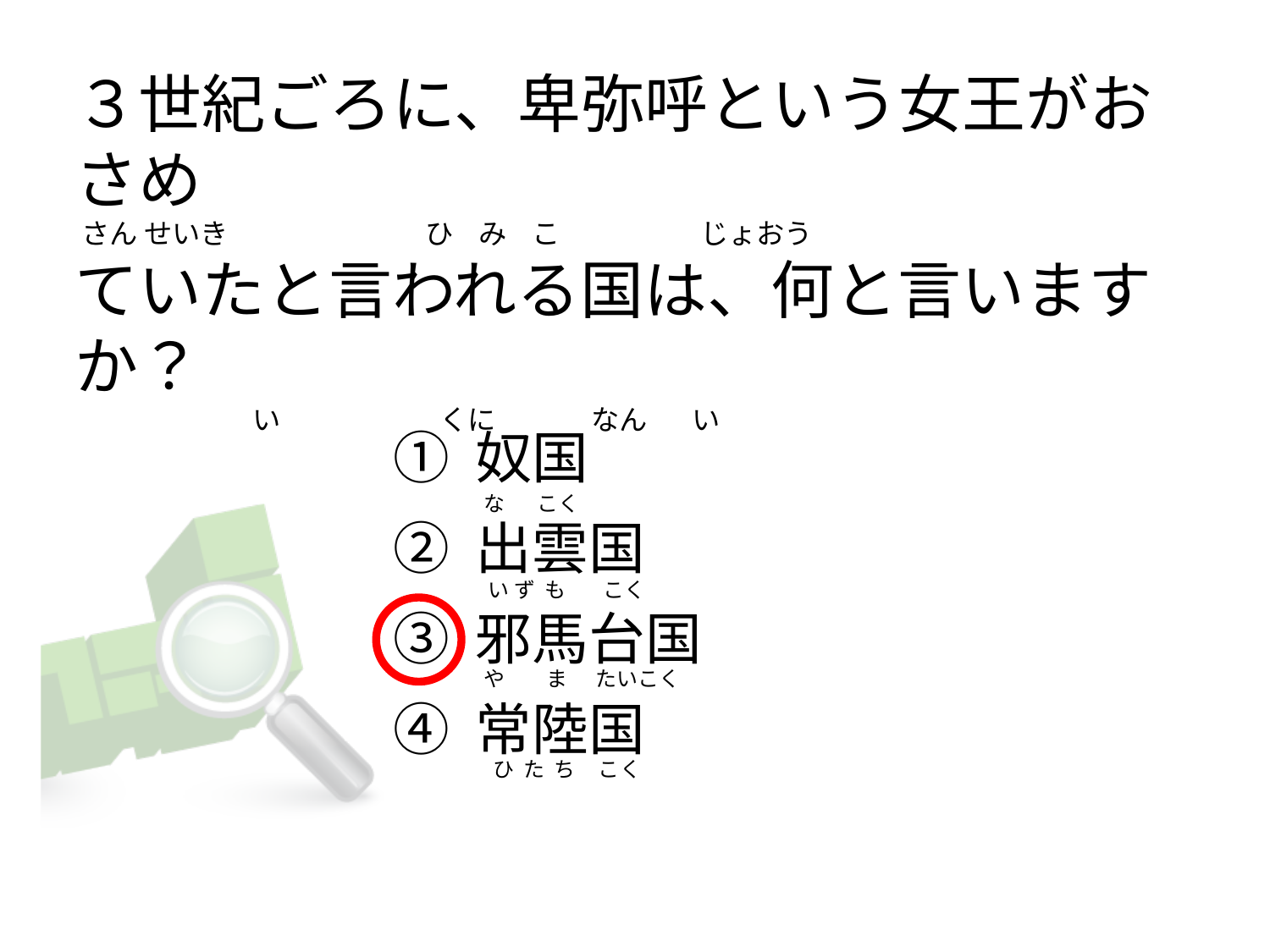

# ３世紀ごろに、卑弥呼という女王がおさめ  さん せいき                               ひ    み    こ                      じょおう ていたと言われる国は、何と言いますか？                             い                         くに               なん       い
① 奴国
② 出雲国
③ 邪馬台国
④ 常陸国
 な       こく
  い ず  も        こく

 や         ま      たいこく
   ひ  た  ち     こく